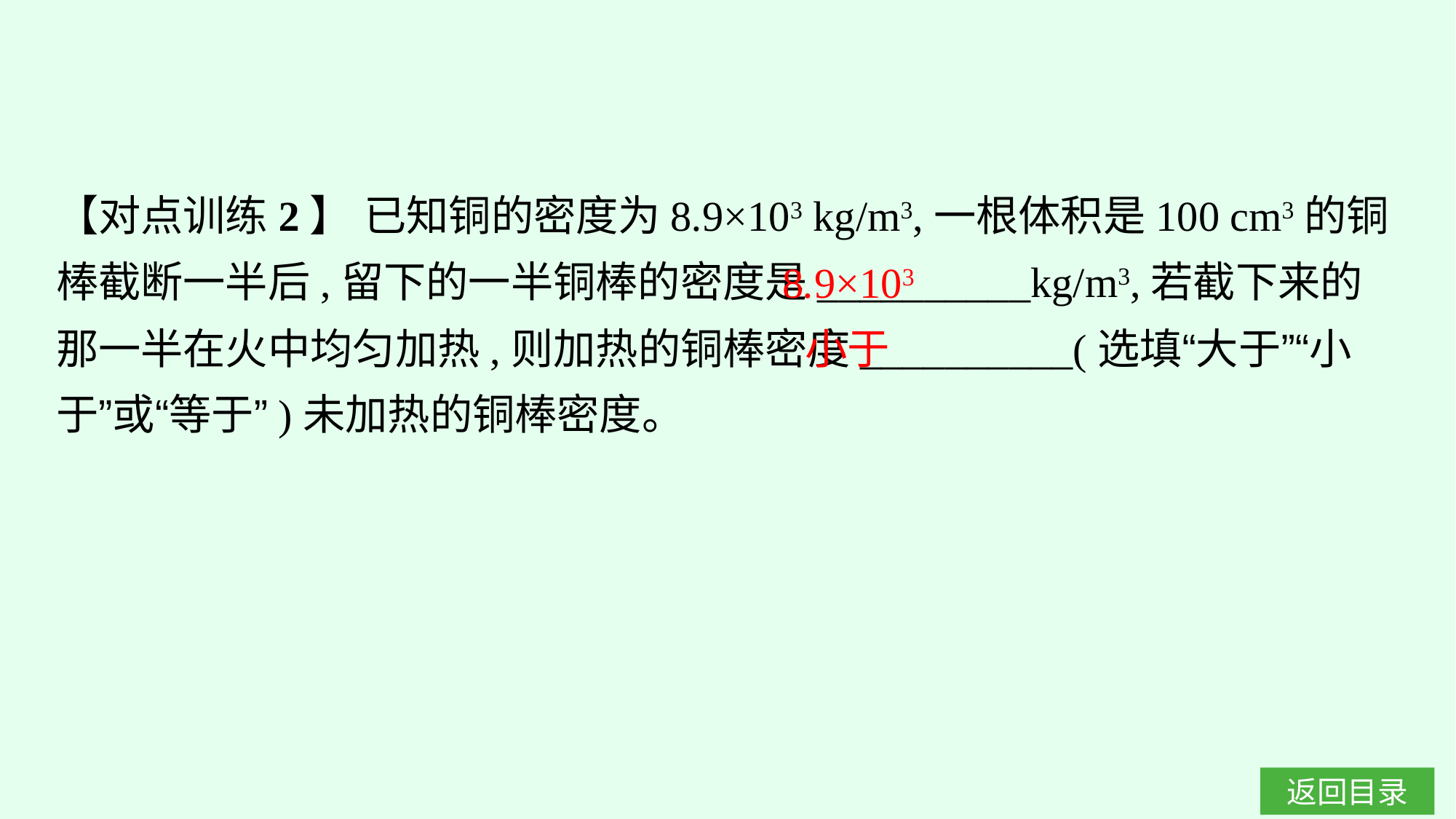

【对点训练2】 已知铜的密度为8.9×103 kg/m3,一根体积是100 cm3的铜棒截断一半后,留下的一半铜棒的密度是__________kg/m3,若截下来的那一半在火中均匀加热,则加热的铜棒密度__________(选填“大于”“小于”或“等于”)未加热的铜棒密度。
8.9×103
小于